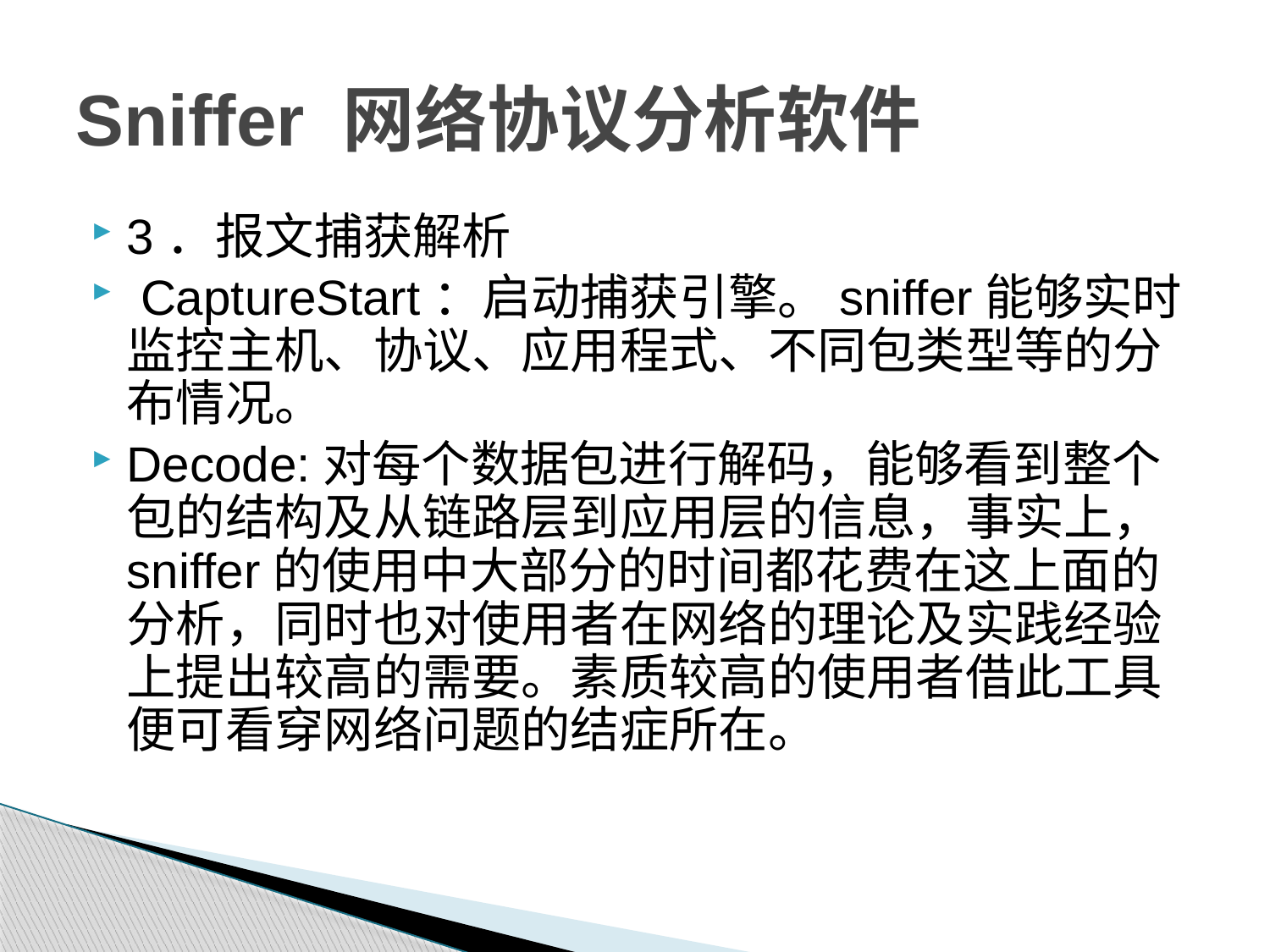

# Sniffer 网络协议分析软件
3．报文捕获解析
 CaptureStart：启动捕获引擎。sniffer能够实时监控主机、协议、应用程式、不同包类型等的分布情况。
Decode:对每个数据包进行解码，能够看到整个包的结构及从链路层到应用层的信息，事实上，sniffer的使用中大部分的时间都花费在这上面的分析，同时也对使用者在网络的理论及实践经验上提出较高的需要。素质较高的使用者借此工具便可看穿网络问题的结症所在。